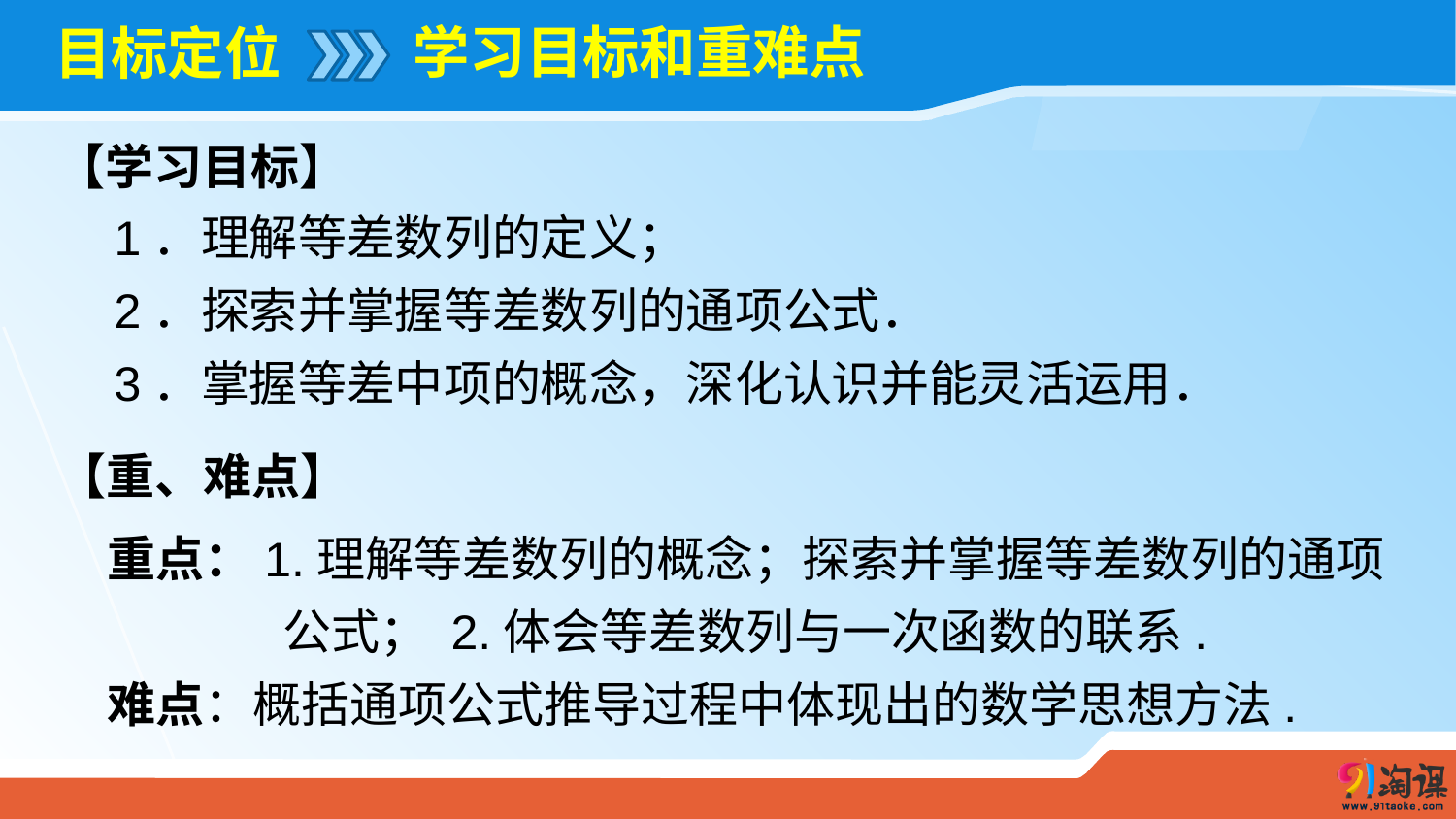

学习目标和重难点
# 目标定位
【学习目标】
1．理解等差数列的定义；
2．探索并掌握等差数列的通项公式．
3．掌握等差中项的概念，深化认识并能灵活运用．

【重、难点】
重点：1.理解等差数列的概念；探索并掌握等差数列的通项
               公式； 2.体会等差数列与一次函数的联系.
难点：概括通项公式推导过程中体现出的数学思想方法.